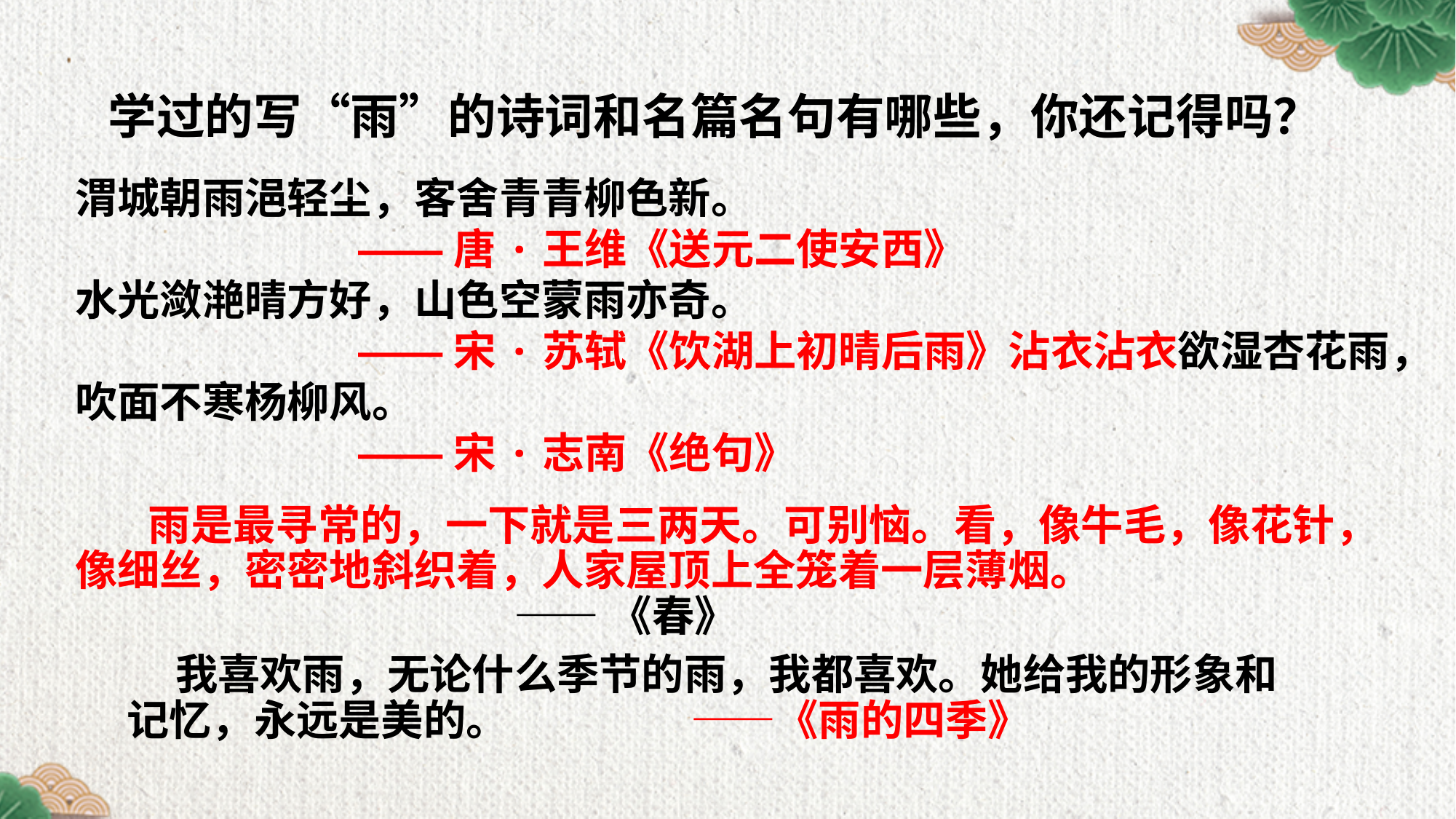

学过的写“雨”的诗词和名篇名句有哪些，你还记得吗？
渭城朝雨浥轻尘，客舍青青柳色新。
                        ——唐·王维《送元二使安西》
水光潋滟晴方好，山色空蒙雨亦奇。
                        ——宋·苏轼《饮湖上初晴后雨》沾衣沾衣欲湿杏花雨，吹面不寒杨柳风。
                        ——宋·志南《绝句》
雨是最寻常的，一下就是三两天。可别恼。看，像牛毛，像花针，像细丝，密密地斜织着，人家屋顶上全笼着一层薄烟。
                                      ——《春》
    我喜欢雨，无论什么季节的雨，我都喜欢。她给我的形象和记忆，永远是美的。                   ——《雨的四季》